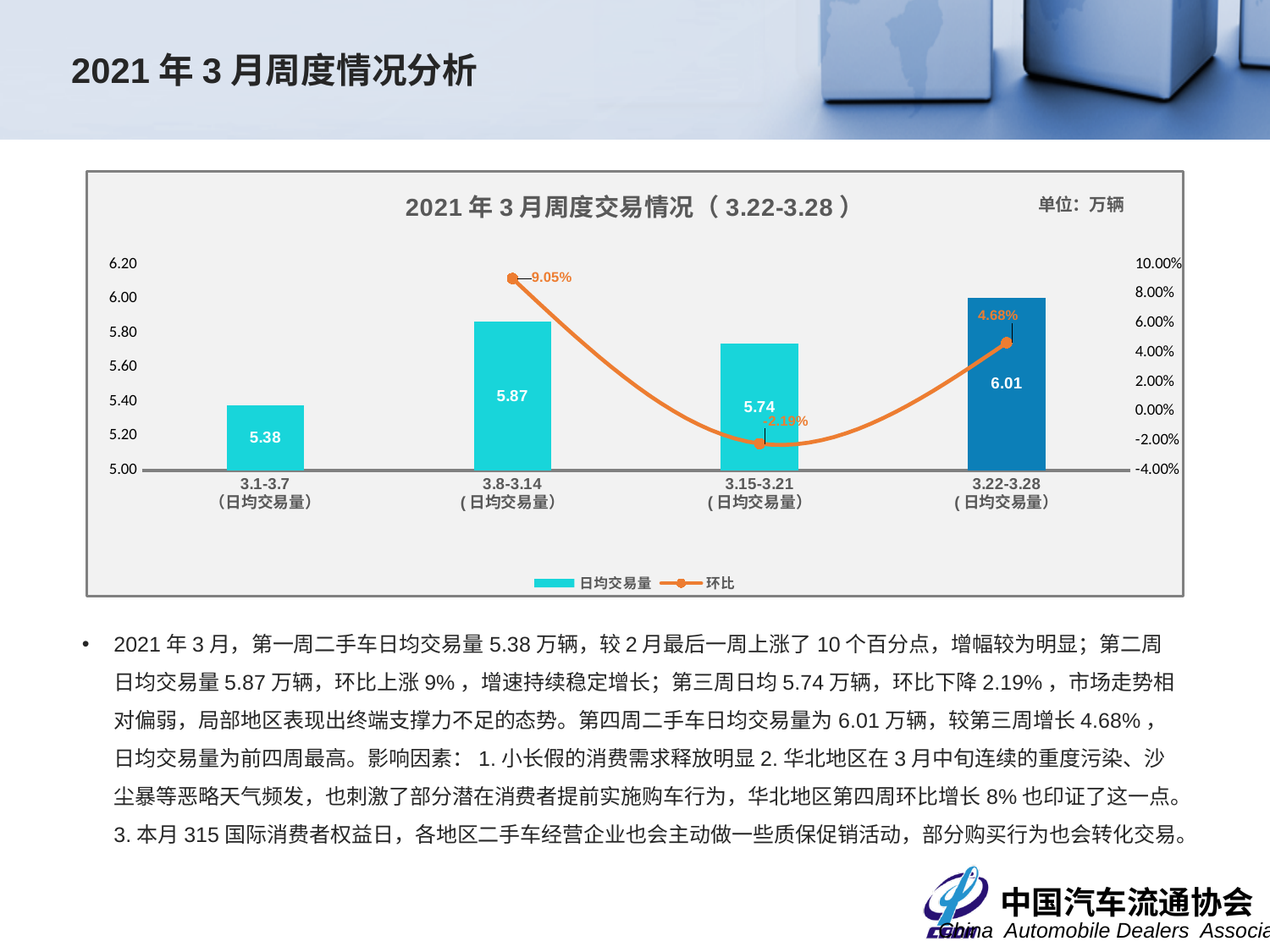

2021年3月周度情况分析

### Chart: 2021年3月周度交易情况（3.22-3.28）

| Category | 日均交易量 | 环比 |
|---|---|---|
| 3.1-3.7
（日均交易量） | 5.3793 | None |
| 3.8-3.14
(日均交易量） | 5.866 | 0.09047645604446675 |
| 3.15-3.21
(日均交易量） | 5.737699999999999 | -0.021871803614047104 |
| 3.22-3.28
(日均交易量） | 6.0059 | 0.046778325809993665 |
2021年3月，第一周二手车日均交易量5.38万辆，较2月最后一周上涨了10个百分点，增幅较为明显；第二周日均交易量5.87万辆，环比上涨9%，增速持续稳定增长；第三周日均5.74万辆，环比下降2.19%，市场走势相对偏弱，局部地区表现出终端支撑力不足的态势。第四周二手车日均交易量为6.01万辆，较第三周增长4.68%，日均交易量为前四周最高。影响因素：1.小长假的消费需求释放明显2.华北地区在3月中旬连续的重度污染、沙尘暴等恶略天气频发，也刺激了部分潜在消费者提前实施购车行为，华北地区第四周环比增长8%也印证了这一点。3.本月315国际消费者权益日，各地区二手车经营企业也会主动做一些质保促销活动，部分购买行为也会转化交易。